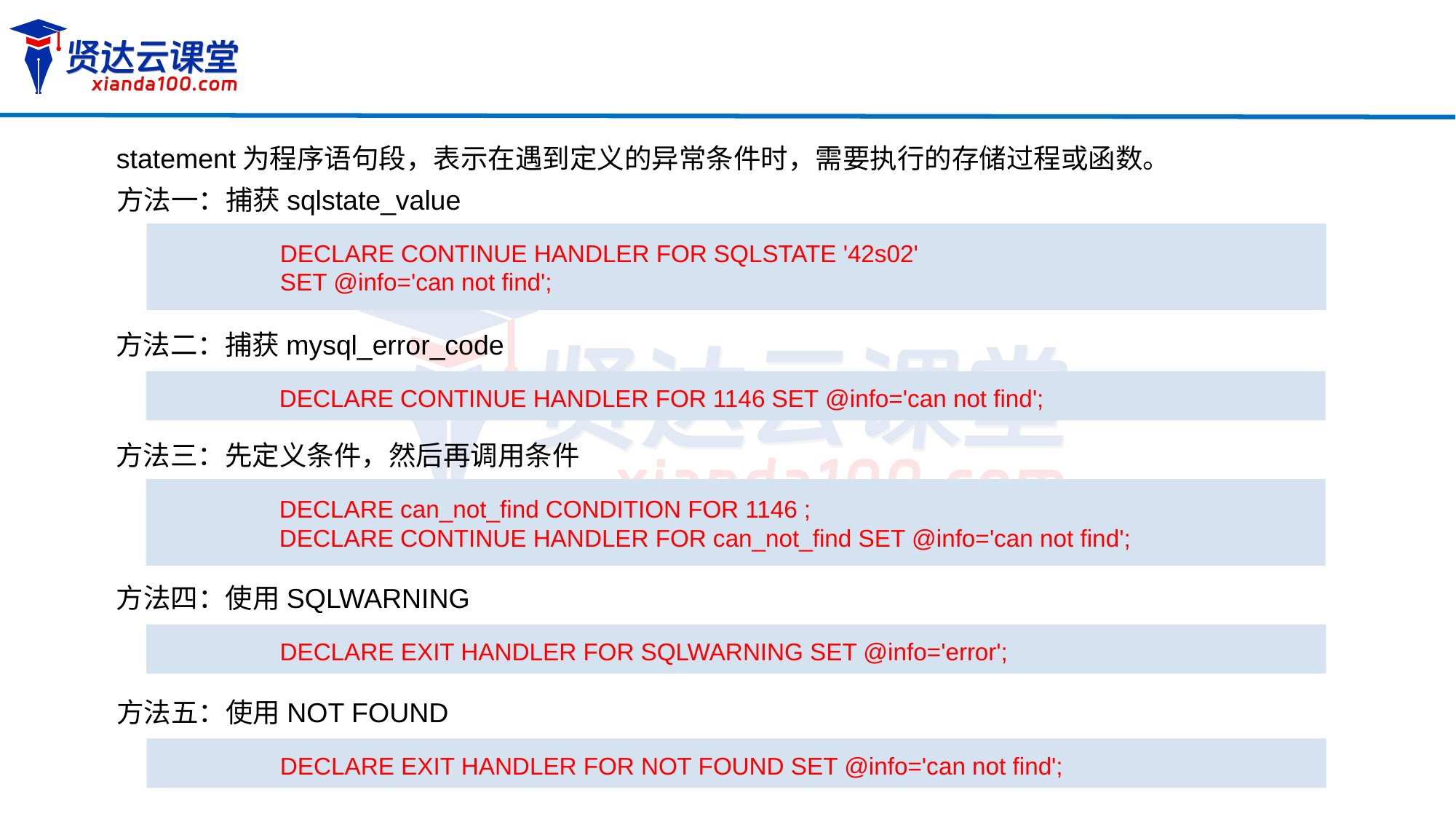

statement为程序语句段，表示在遇到定义的异常条件时，需要执行的存储过程或函数。
方法一：捕获sqlstate_value

DECLARE CONTINUE HANDLER FOR SQLSTATE '42s02'
SET @info='can not find';
方法二：捕获mysql_error_code

DECLARE CONTINUE HANDLER FOR 1146 SET @info='can not find';
方法三：先定义条件，然后再调用条件

DECLARE can_not_find CONDITION FOR 1146 ;
DECLARE CONTINUE HANDLER FOR can_not_find SET @info='can not find';
方法四：使用SQLWARNING

DECLARE EXIT HANDLER FOR SQLWARNING SET @info='error';
方法五：使用NOT FOUND

DECLARE EXIT HANDLER FOR NOT FOUND SET @info='can not find';